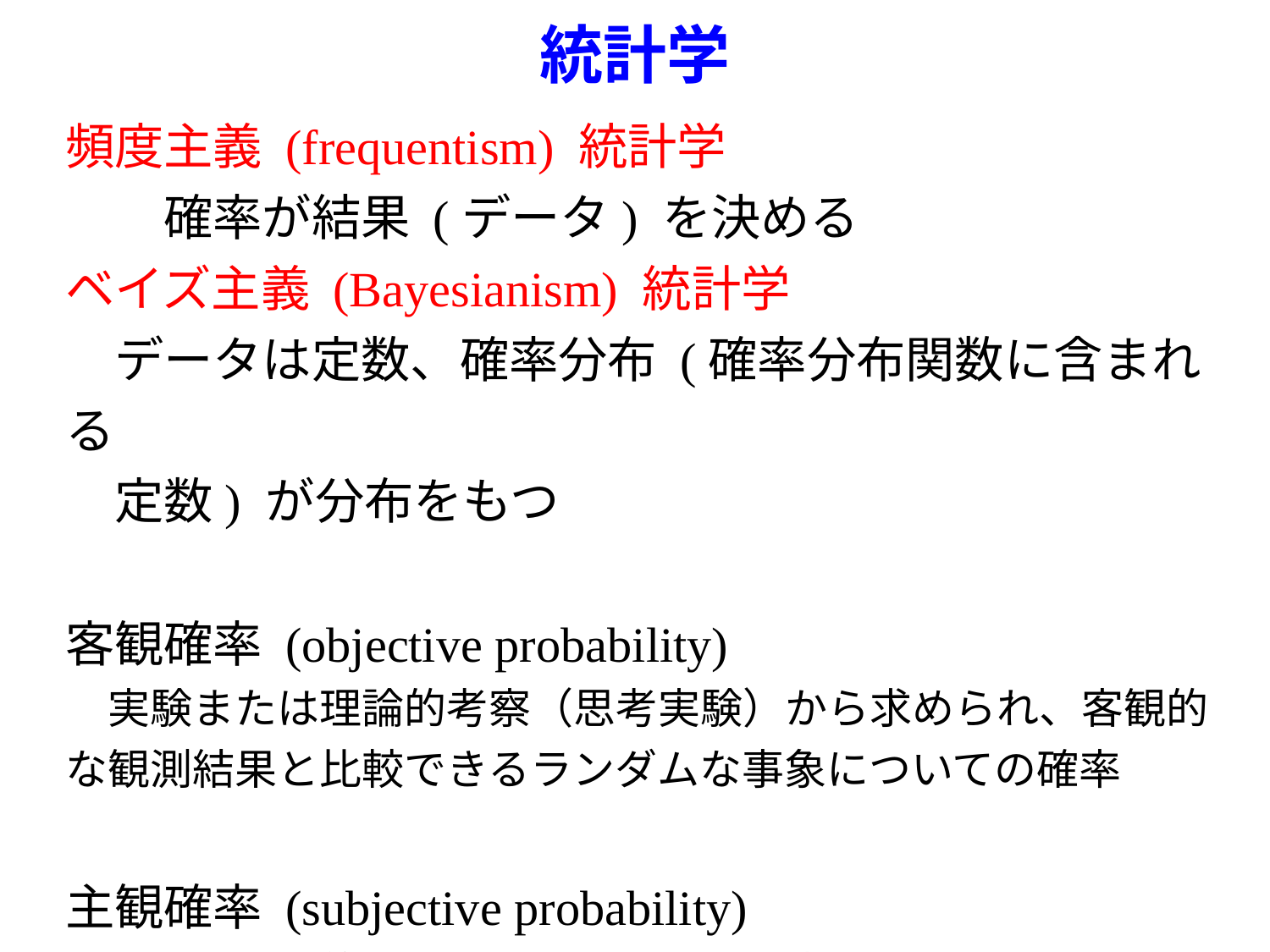

# 統計学
頻度主義 (frequentism) 統計学
　　確率が結果 (データ) を決める
ベイズ主義 (Bayesianism) 統計学
　データは定数、確率分布 (確率分布関数に含まれる
　定数) が分布をもつ

客観確率 (objective probability)
　実験または理論的考察（思考実験）から求められ、客観的な観測結果と比較できるランダムな事象についての確率

主観確率 (subjective probability)
　人間の主観的な信念あるいは信頼の度合